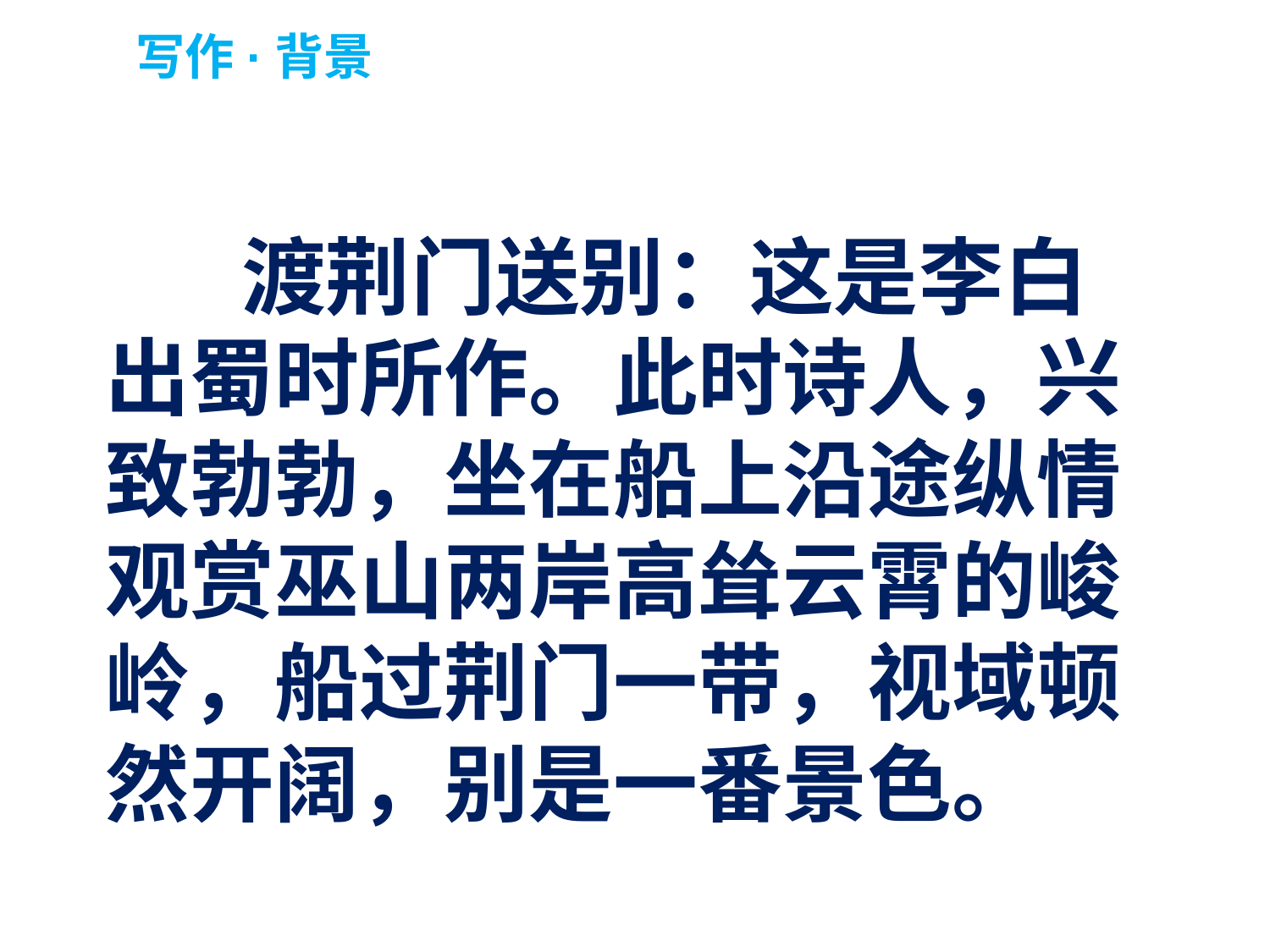

写作·背景
      渡荆门送别：这是李白出蜀时所作。此时诗人，兴致勃勃，坐在船上沿途纵情观赏巫山两岸高耸云霄的峻岭，船过荆门一带，视域顿然开阔，别是一番景色。